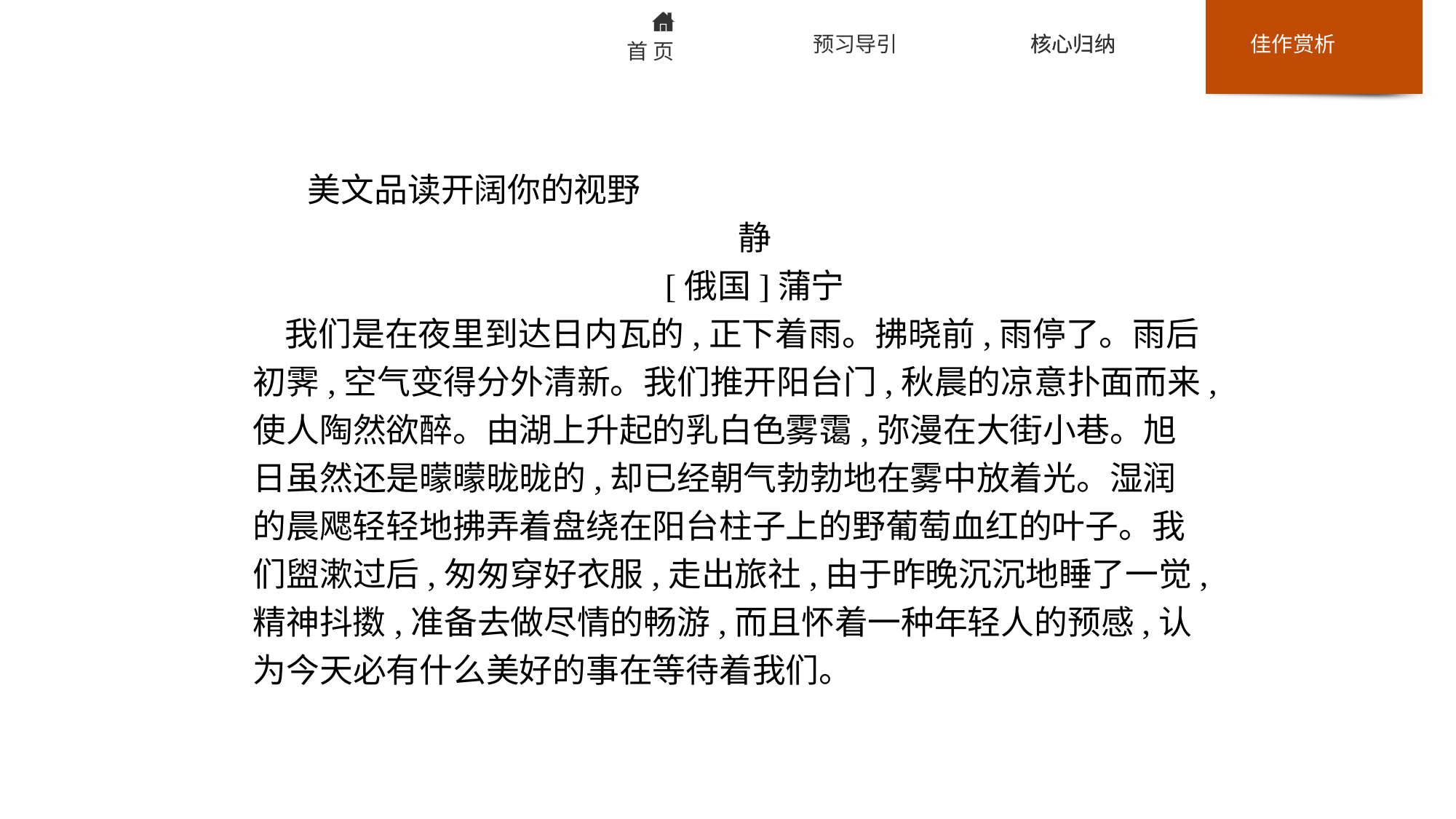

美文品读开阔你的视野
静
[俄国]蒲宁
我们是在夜里到达日内瓦的,正下着雨。拂晓前,雨停了。雨后初霁,空气变得分外清新。我们推开阳台门,秋晨的凉意扑面而来,使人陶然欲醉。由湖上升起的乳白色雾霭,弥漫在大街小巷。旭日虽然还是曚曚昽昽的,却已经朝气勃勃地在雾中放着光。湿润的晨飔轻轻地拂弄着盘绕在阳台柱子上的野葡萄血红的叶子。我们盥漱过后,匆匆穿好衣服,走出旅社,由于昨晚沉沉地睡了一觉,精神抖擞,准备去做尽情的畅游,而且怀着一种年轻人的预感,认为今天必有什么美好的事在等待着我们。